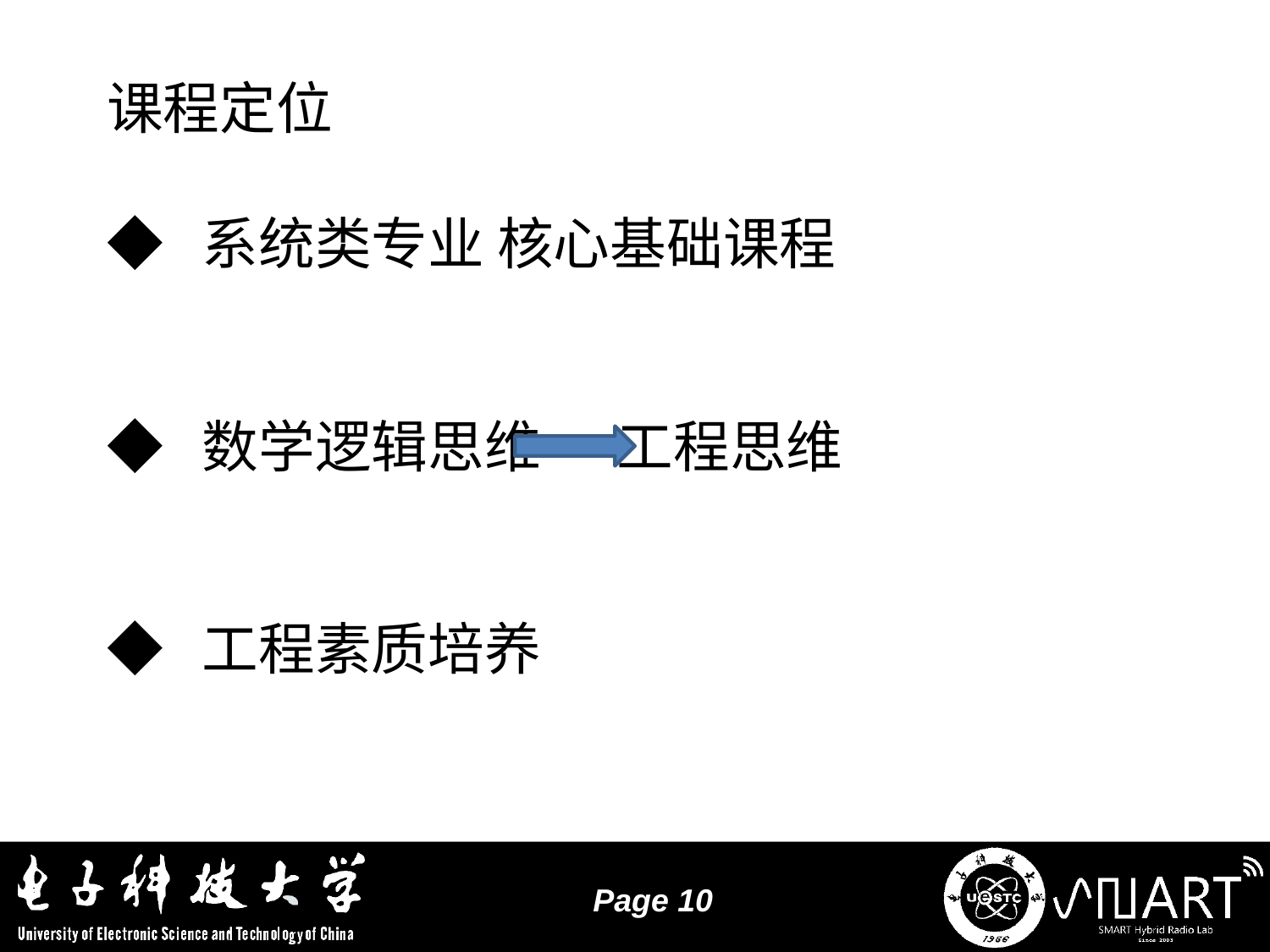

课程定位

◆  系统类专业 核心基础课程

◆  数学逻辑思维      工程思维

◆  工程素质培养